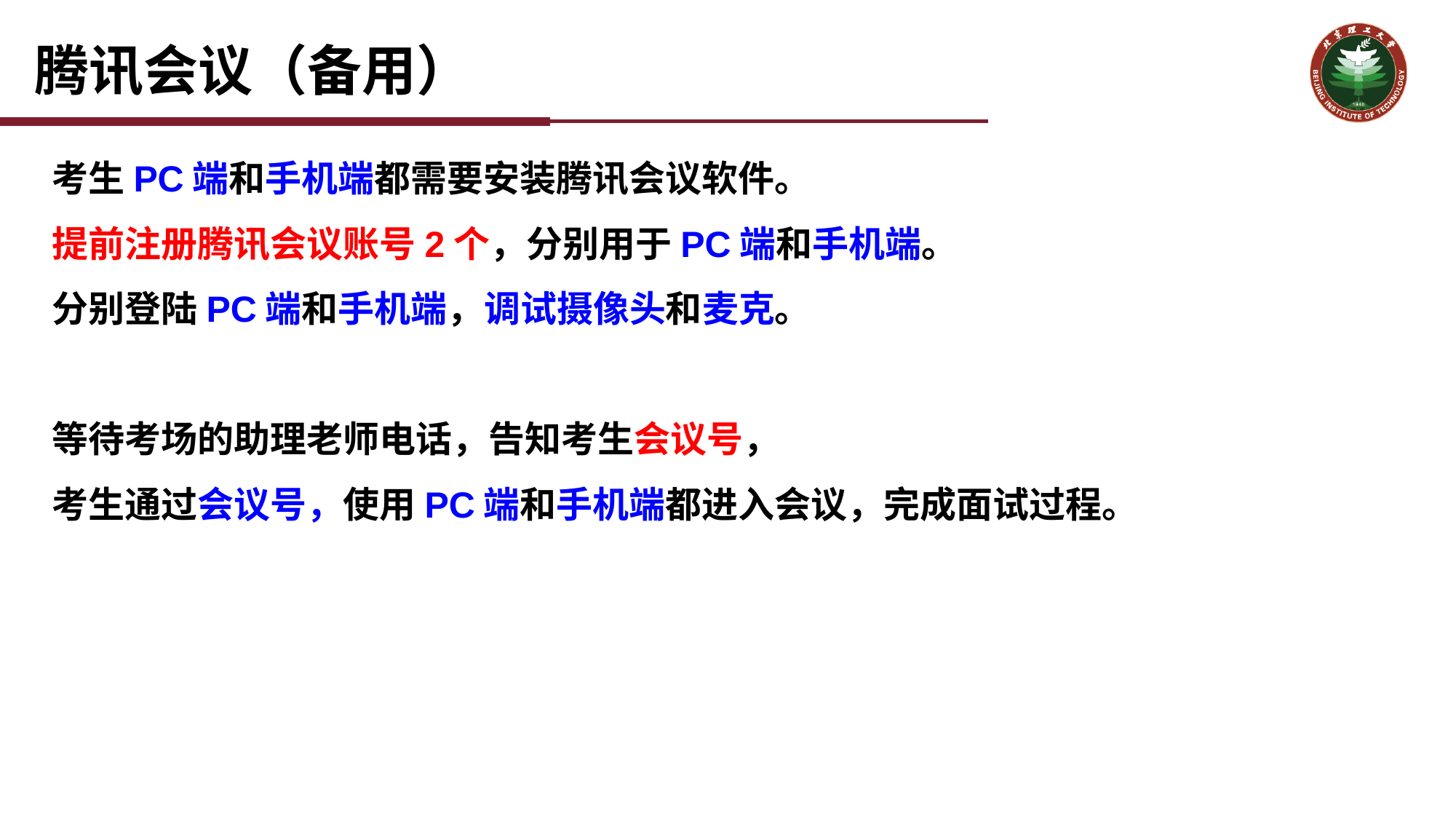

腾讯会议（备用）
考生PC端和手机端都需要安装腾讯会议软件。
提前注册腾讯会议账号2个，分别用于PC端和手机端。
分别登陆PC端和手机端，调试摄像头和麦克。

等待考场的助理老师电话，告知考生会议号，
考生通过会议号，使用PC端和手机端都进入会议，完成面试过程。